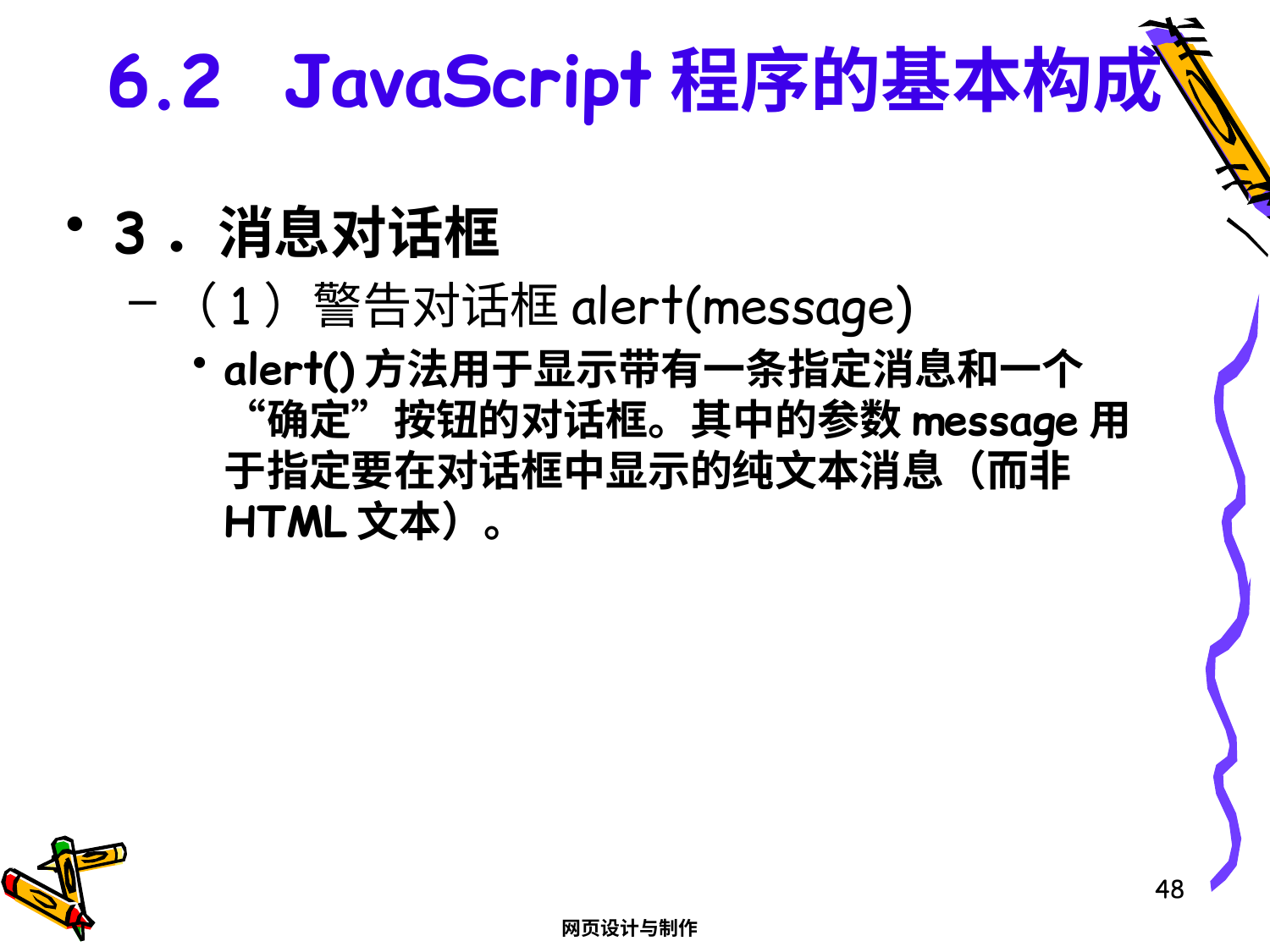

# 6.2  JavaScript程序的基本构成
3．消息对话框
（1）警告对话框alert(message)
alert()方法用于显示带有一条指定消息和一个“确定”按钮的对话框。其中的参数message用于指定要在对话框中显示的纯文本消息（而非HTML文本）。
48
网页设计与制作